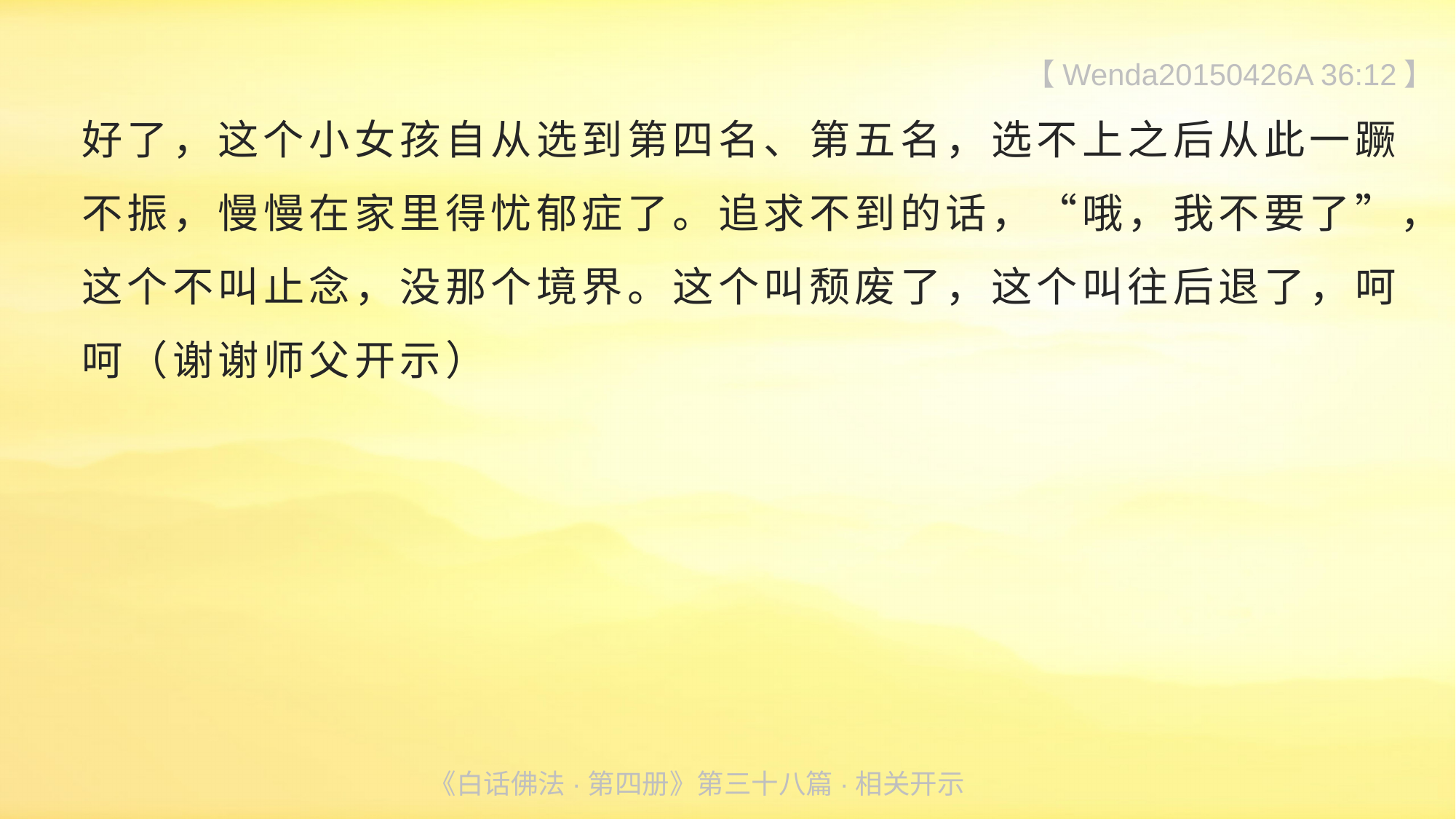

【Wenda20150426A 36:12】
好了，这个小女孩自从选到第四名、第五名，选不上之后从此一蹶不振，慢慢在家里得忧郁症了。追求不到的话，“哦，我不要了”，这个不叫止念，没那个境界。这个叫颓废了，这个叫往后退了，呵呵（谢谢师父开示）

《白话佛法·第四册》第三十八篇·相关开示